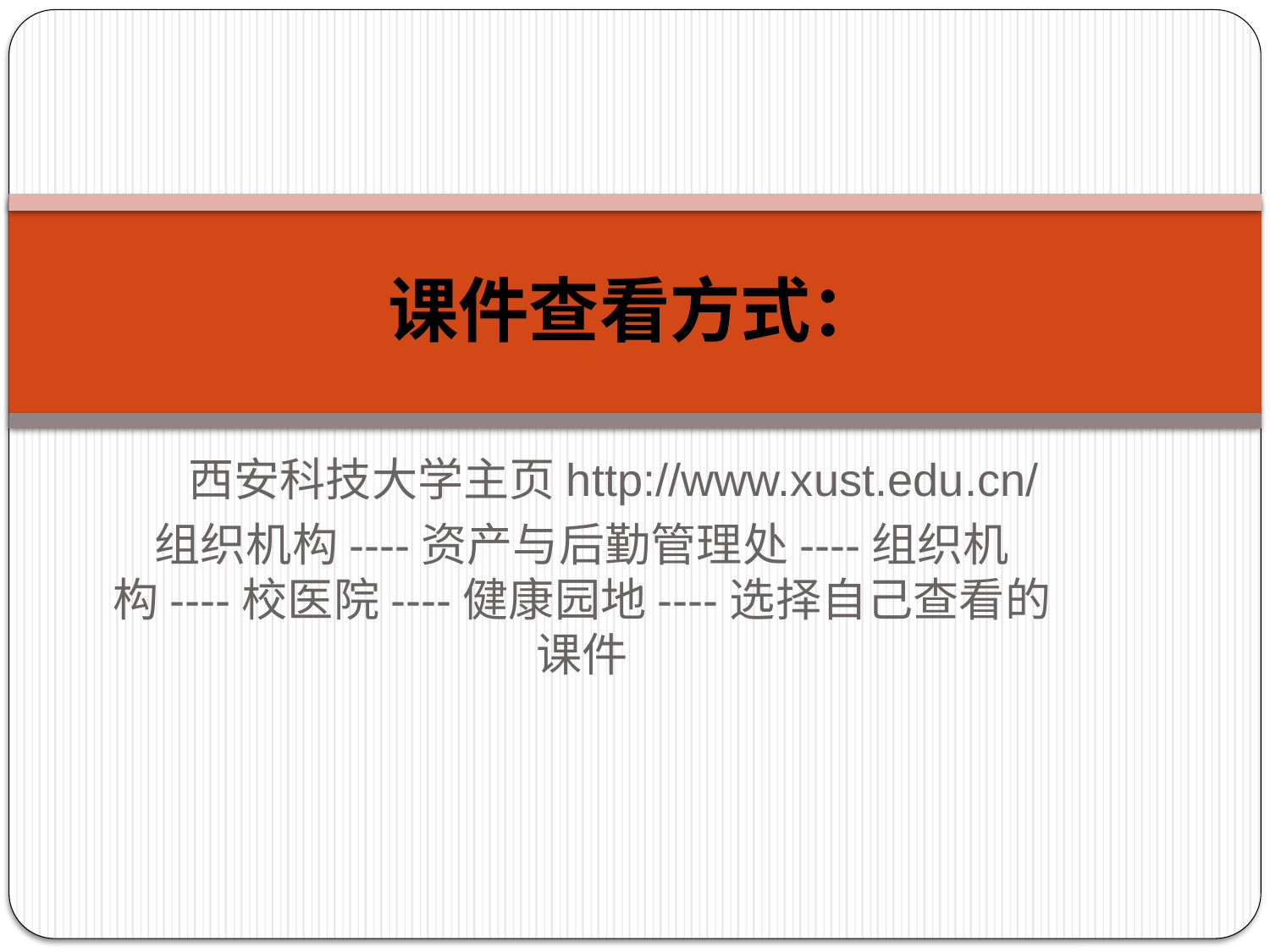

# 课件查看方式：
     西安科技大学主页http://www.xust.edu.cn/
组织机构----资产与后勤管理处----组织机构----校医院----健康园地----选择自己查看的课件